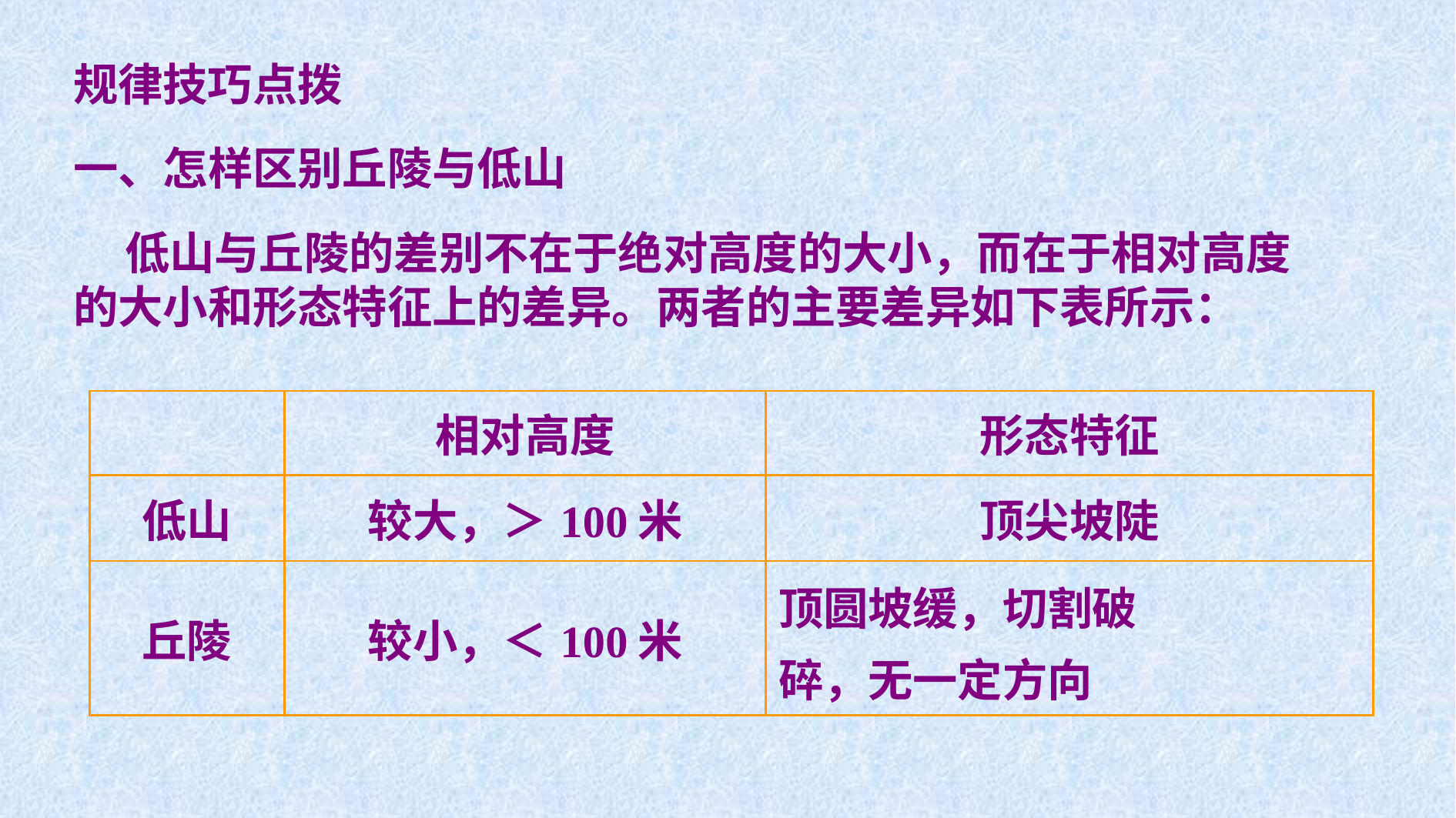

规律技巧点拨
一、怎样区别丘陵与低山
    低山与丘陵的差别不在于绝对高度的大小，而在于相对高度的大小和形态特征上的差异。两者的主要差异如下表所示：
|  | 相对高度 | 形态特征 |
| --- | --- | --- |
| 低山 | 较大，＞100米 | 顶尖坡陡 |
| 丘陵 | 较小，＜100米 | 顶圆坡缓，切割破 碎，无一定方向 |